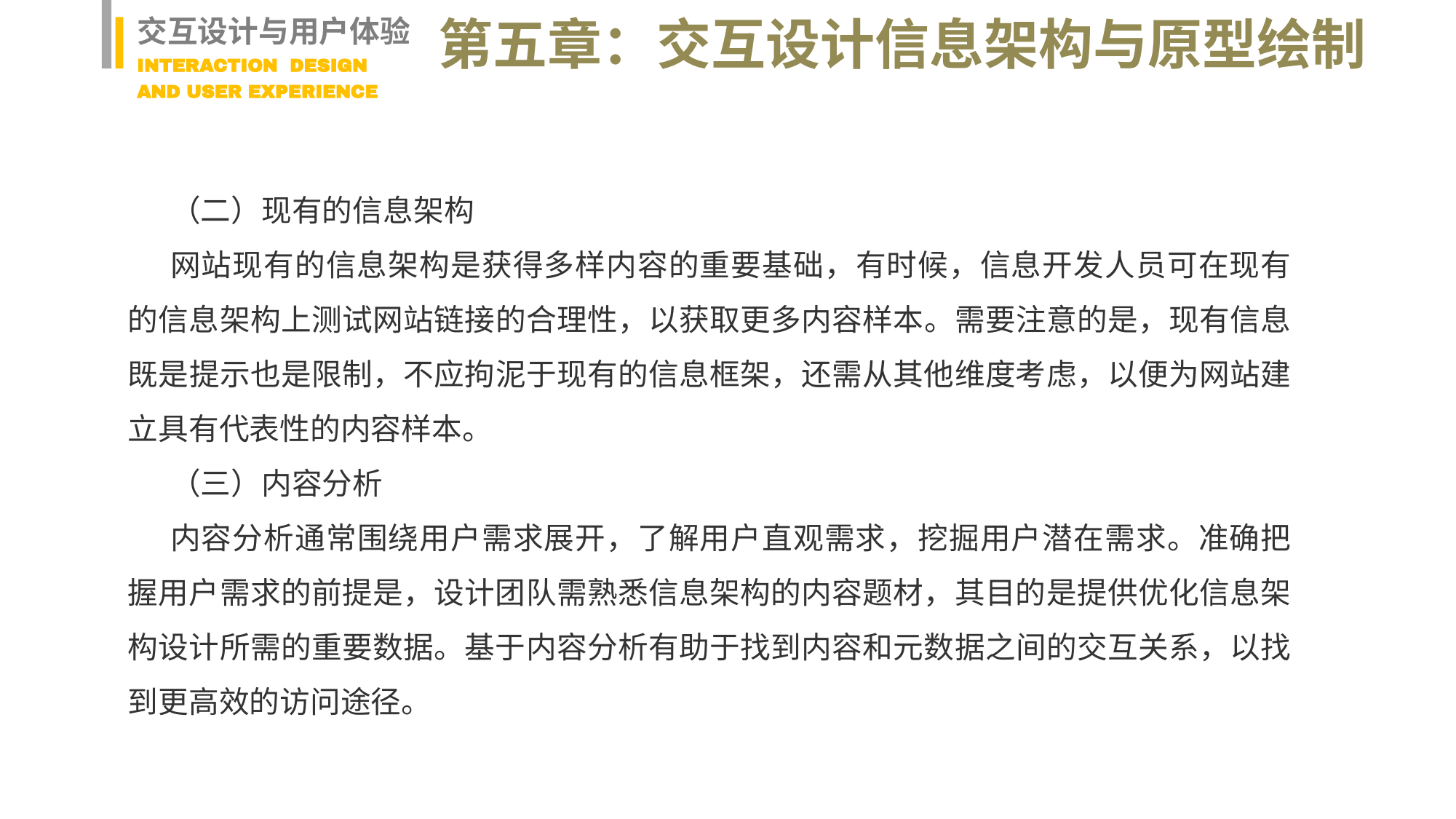

交互设计与用户体验
INTERACTION  DESIGN
AND USER EXPERIENCE
第五章：交互设计信息架构与原型绘制

（二）现有的信息架构
网站现有的信息架构是获得多样内容的重要基础，有时候，信息开发人员可在现有的信息架构上测试网站链接的合理性，以获取更多内容样本。需要注意的是，现有信息既是提示也是限制，不应拘泥于现有的信息框架，还需从其他维度考虑，以便为网站建立具有代表性的内容样本。
（三）内容分析
内容分析通常围绕用户需求展开，了解用户直观需求，挖掘用户潜在需求。准确把握用户需求的前提是，设计团队需熟悉信息架构的内容题材，其目的是提供优化信息架构设计所需的重要数据。基于内容分析有助于找到内容和元数据之间的交互关系，以找到更高效的访问途径。